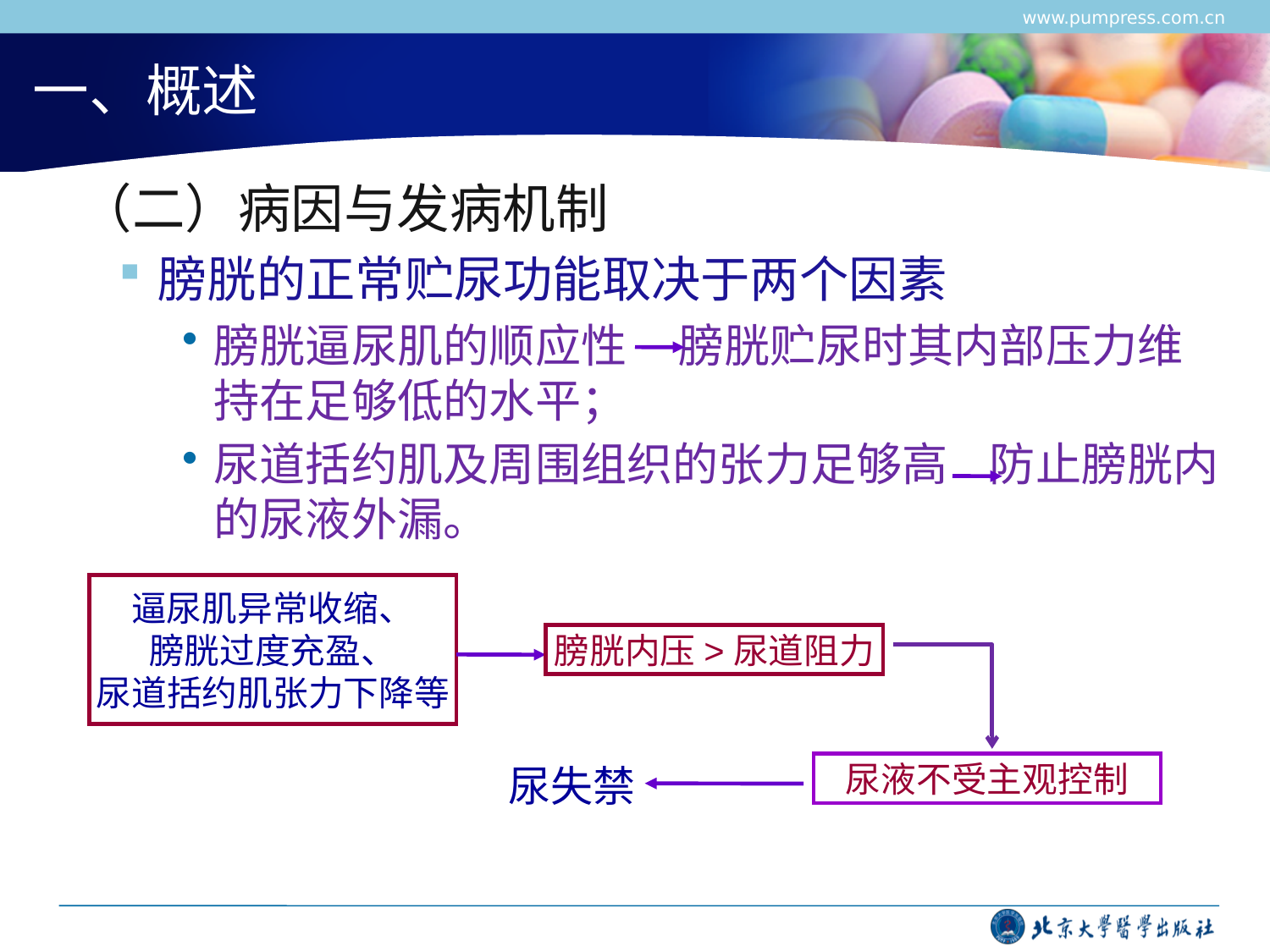

www.pumpress.com.cn
# 一、概述
 （二）病因与发病机制
膀胱的正常贮尿功能取决于两个因素
膀胱逼尿肌的顺应性     膀胱贮尿时其内部压力维持在足够低的水平；
尿道括约肌及周围组织的张力足够高    防止膀胱内的尿液外漏。
逼尿肌异常收缩、
膀胱过度充盈、
尿道括约肌张力下降等
膀胱内压>尿道阻力
尿失禁
尿液不受主观控制